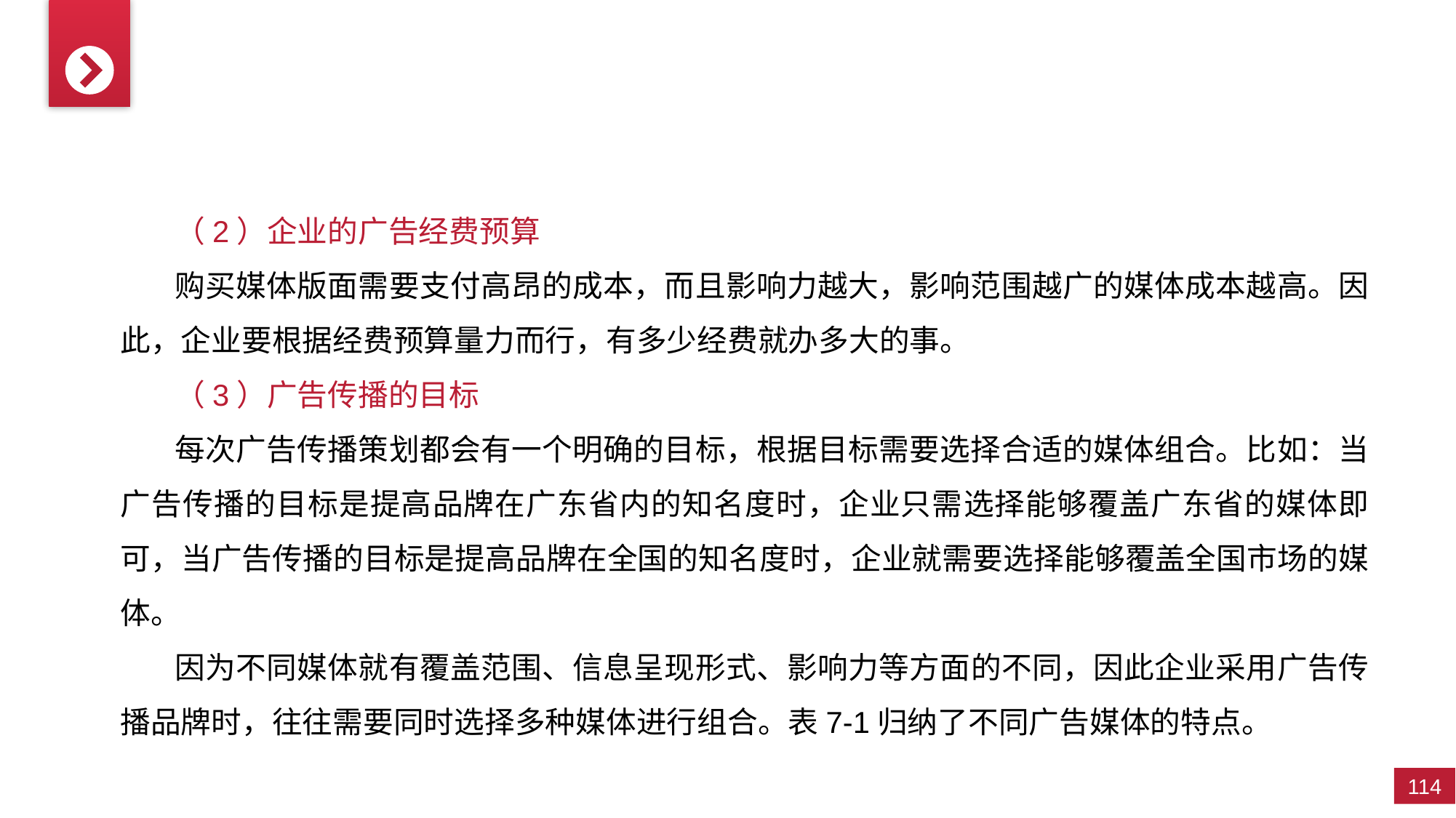

（2）企业的广告经费预算
购买媒体版面需要支付高昂的成本，而且影响力越大，影响范围越广的媒体成本越高。因此，企业要根据经费预算量力而行，有多少经费就办多大的事。
（3）广告传播的目标
每次广告传播策划都会有一个明确的目标，根据目标需要选择合适的媒体组合。比如：当广告传播的目标是提高品牌在广东省内的知名度时，企业只需选择能够覆盖广东省的媒体即可，当广告传播的目标是提高品牌在全国的知名度时，企业就需要选择能够覆盖全国市场的媒体。
因为不同媒体就有覆盖范围、信息呈现形式、影响力等方面的不同，因此企业采用广告传播品牌时，往往需要同时选择多种媒体进行组合。表7-1归纳了不同广告媒体的特点。